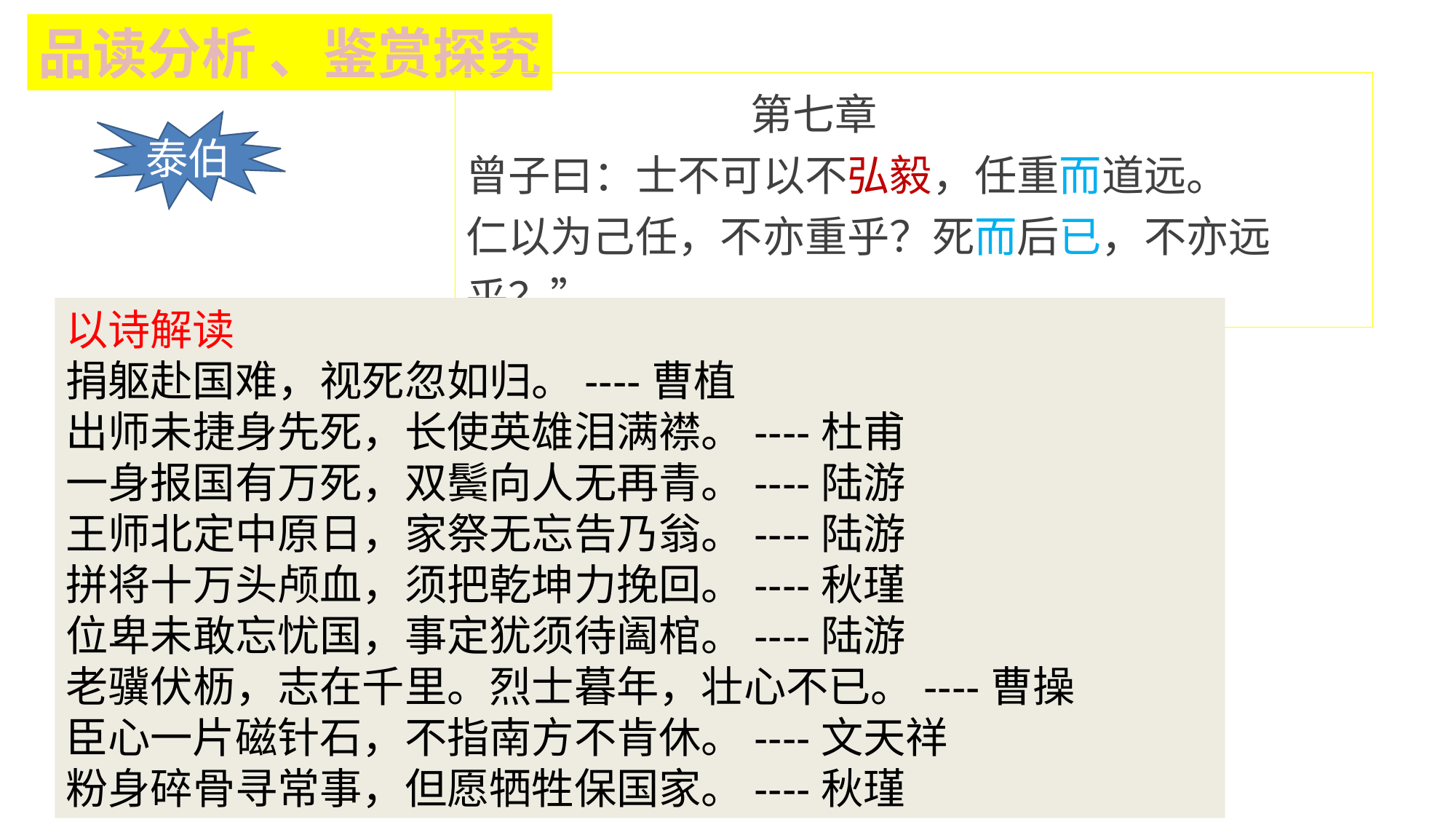

品读分析 、鉴赏探究
                             第七章
曾子曰：士不可以不弘毅，任重而道远。
仁以为己任，不亦重乎？死而后已，不亦远乎？”
泰伯
以诗解读
捐躯赴国难，视死忽如归。----曹植
出师未捷身先死，长使英雄泪满襟。----杜甫
一身报国有万死，双鬓向人无再青。----陆游
王师北定中原日，家祭无忘告乃翁。----陆游
拼将十万头颅血，须把乾坤力挽回。----秋瑾
位卑未敢忘忧国，事定犹须待阖棺。----陆游
老骥伏枥，志在千里。烈士暮年，壮心不已。----曹操
臣心一片磁针石，不指南方不肯休。----文天祥
粉身碎骨寻常事，但愿牺牲保国家。----秋瑾